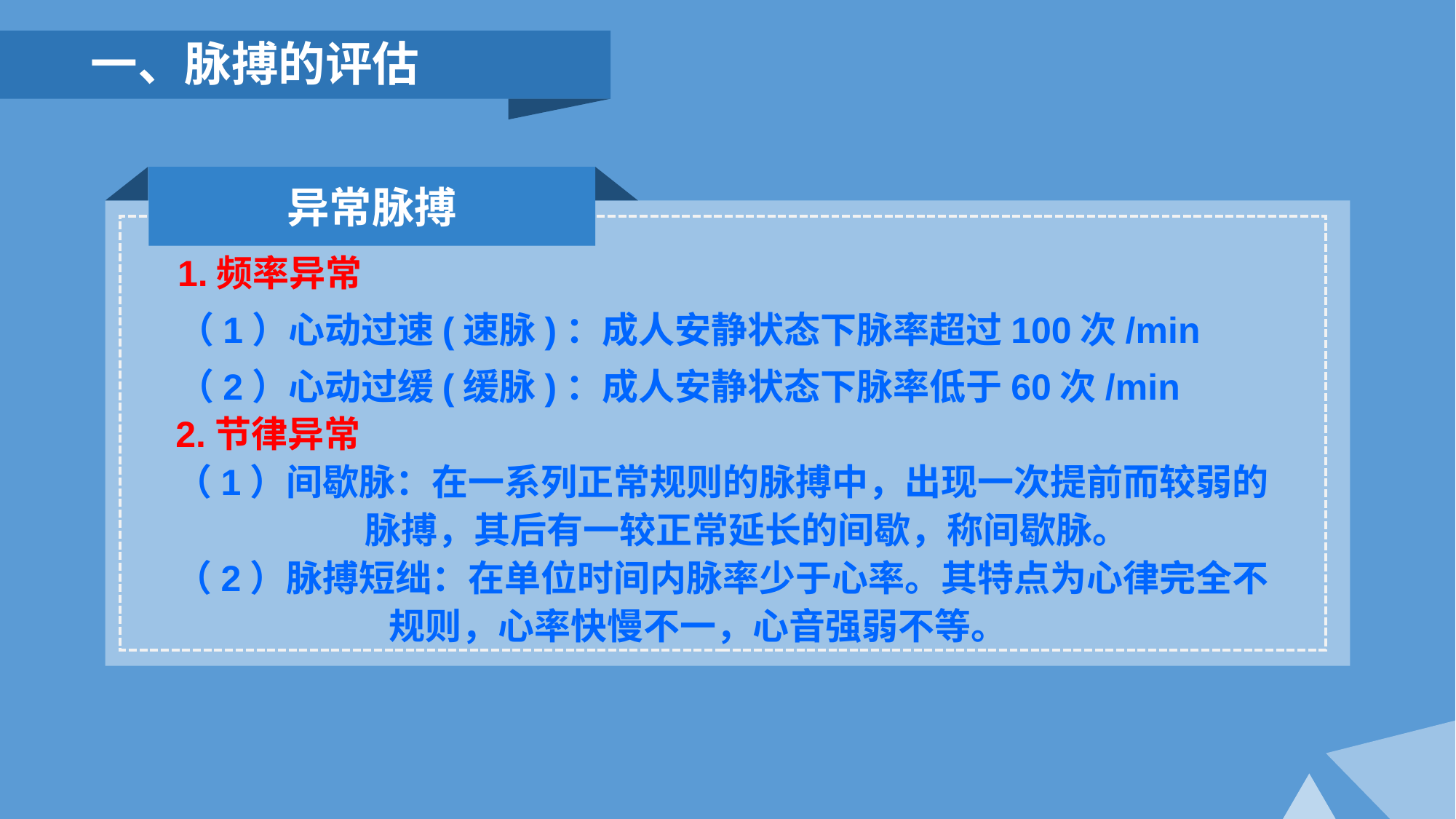

一、脉搏的评估

异常脉搏

1.频率异常
（1）心动过速(速脉)：成人安静状态下脉率超过100次/min
（2）心动过缓(缓脉)：成人安静状态下脉率低于60次/min
2.节律异常
（1）间歇脉：在一系列正常规则的脉搏中，出现一次提前而较弱的
                      脉搏，其后有一较正常延长的间歇，称间歇脉。
（2）脉搏短绌：在单位时间内脉率少于心率。其特点为心律完全不
                         规则，心率快慢不一，心音强弱不等。